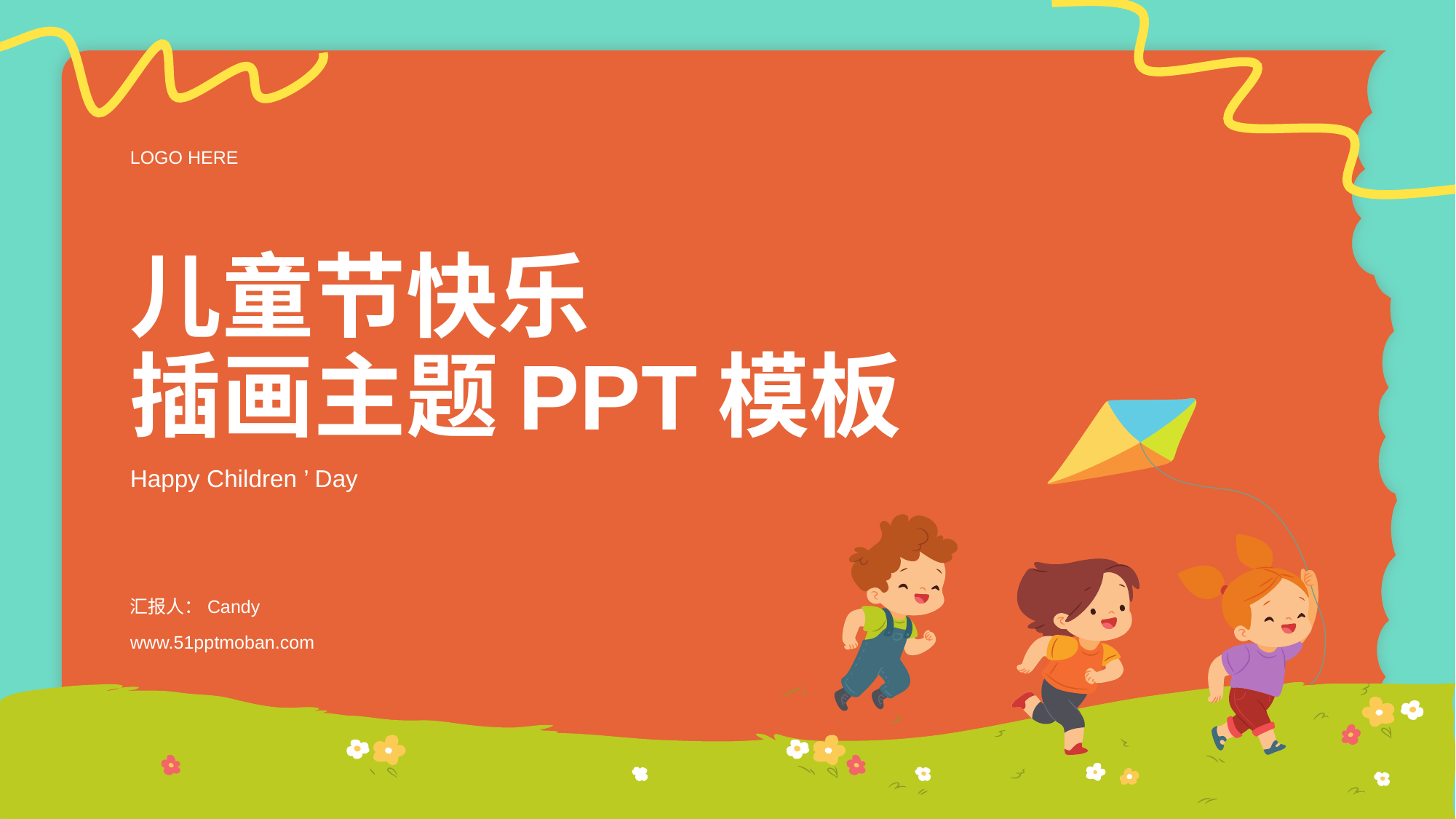

LOGO HERE
# 儿童节快乐 插画主题PPT模板
Happy Children ’ Day
汇报人：Candy
www.51pptmoban.com